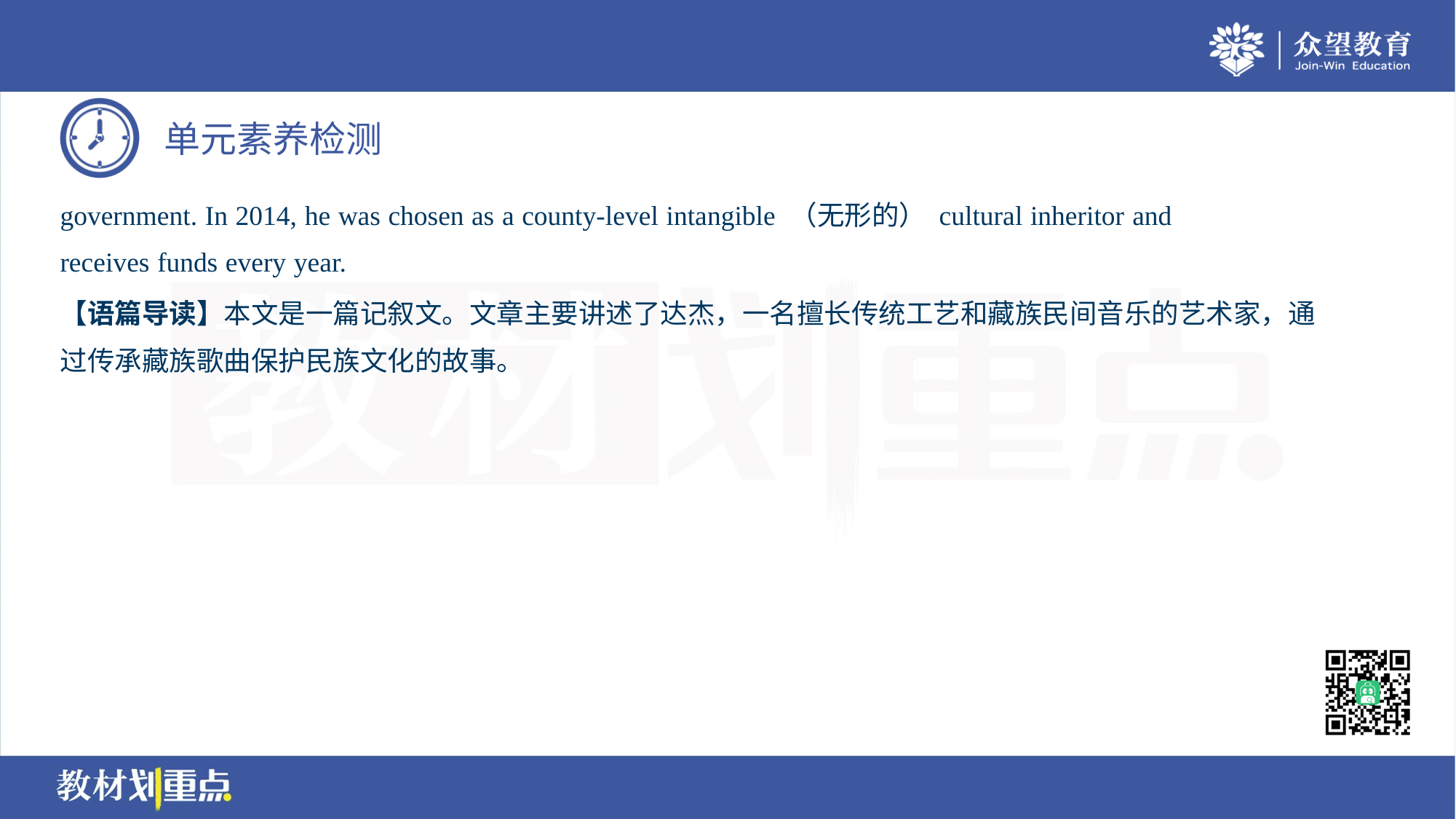

government. In 2014, he was chosen as a county-level intangible （无形的） cultural inheritor and
receives funds every year.
【语篇导读】本文是一篇记叙文。文章主要讲述了达杰，一名擅长传统工艺和藏族民间音乐的艺术家，通
过传承藏族歌曲保护民族文化的故事。